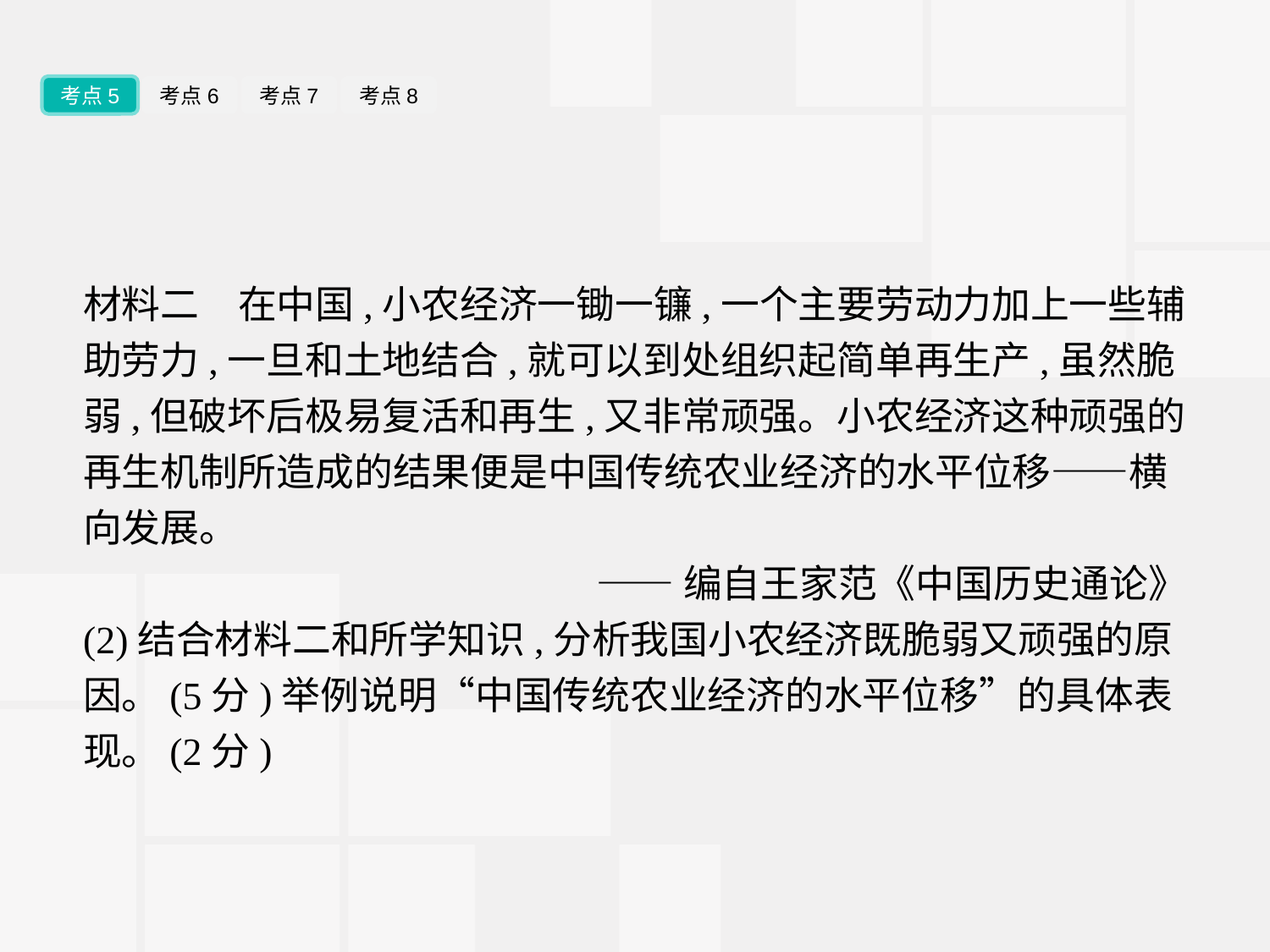

考点5
考点6
考点7
考点8
材料二　在中国,小农经济一锄一镰,一个主要劳动力加上一些辅助劳力,一旦和土地结合,就可以到处组织起简单再生产,虽然脆弱,但破坏后极易复活和再生,又非常顽强。小农经济这种顽强的再生机制所造成的结果便是中国传统农业经济的水平位移——横向发展。
——编自王家范《中国历史通论》
(2)结合材料二和所学知识,分析我国小农经济既脆弱又顽强的原因。(5分)举例说明“中国传统农业经济的水平位移”的具体表现。(2分)